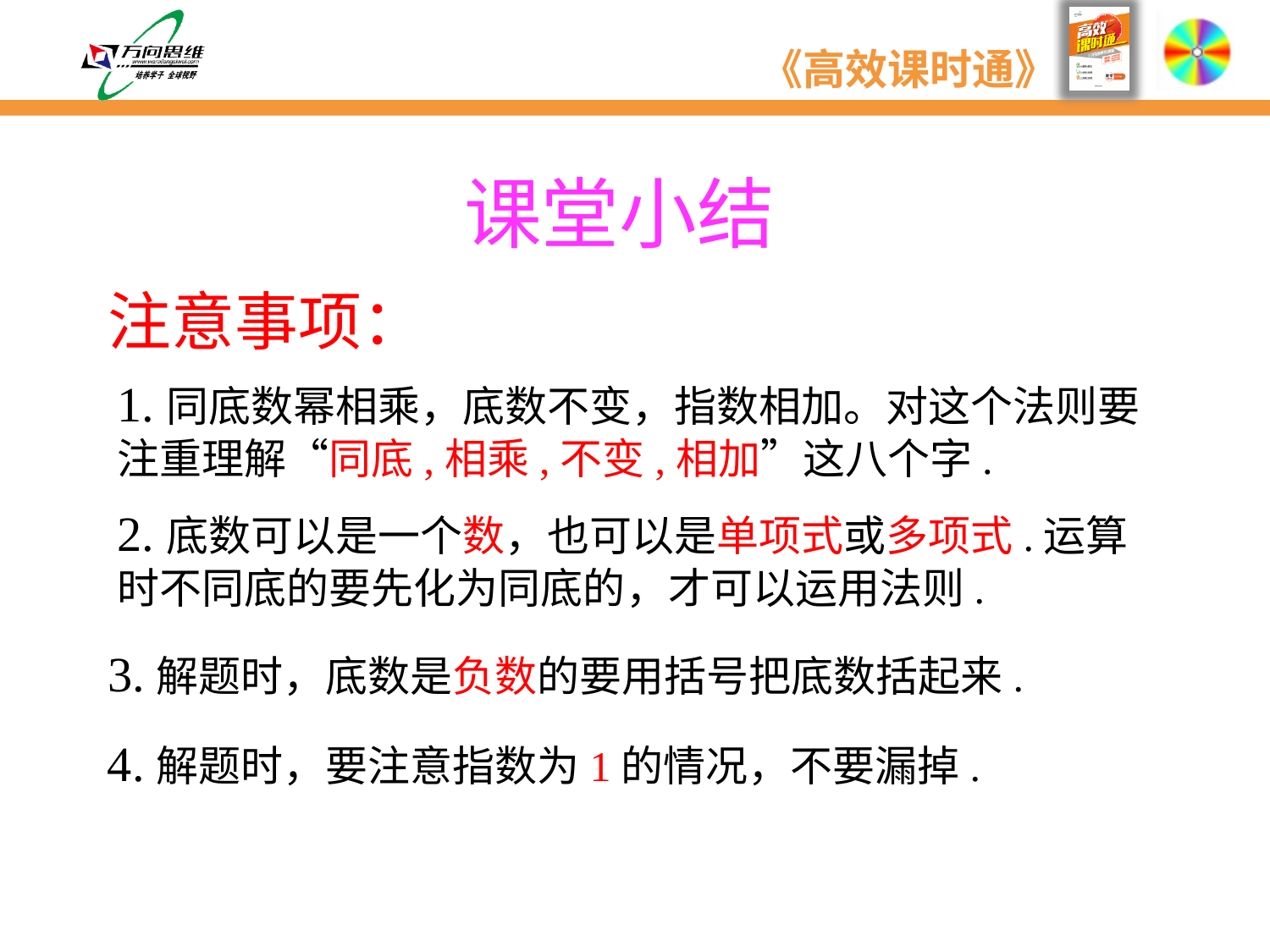

课堂小结
注意事项：
1.同底数幂相乘，底数不变，指数相加。对这个法则要注重理解“同底,相乘,不变,相加”这八个字.
2.底数可以是一个数，也可以是单项式或多项式.运算时不同底的要先化为同底的，才可以运用法则.
3.解题时，底数是负数的要用括号把底数括起来.
4.解题时，要注意指数为1的情况，不要漏掉.